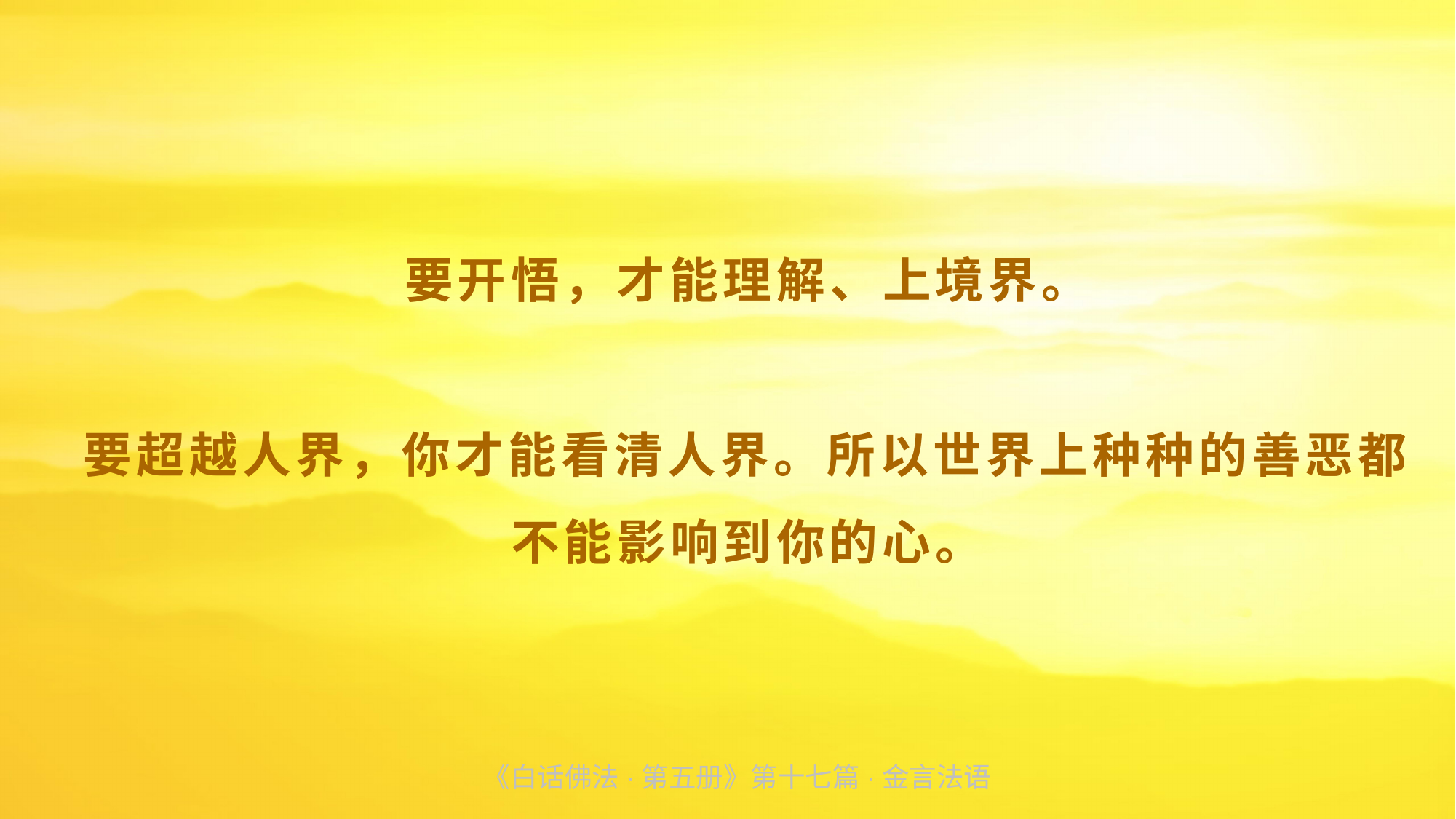

要开悟，才能理解、上境界。

要超越人界，你才能看清人界。所以世界上种种的善恶都不能影响到你的心。
  《白话佛法·第五册》第十七篇·金言法语